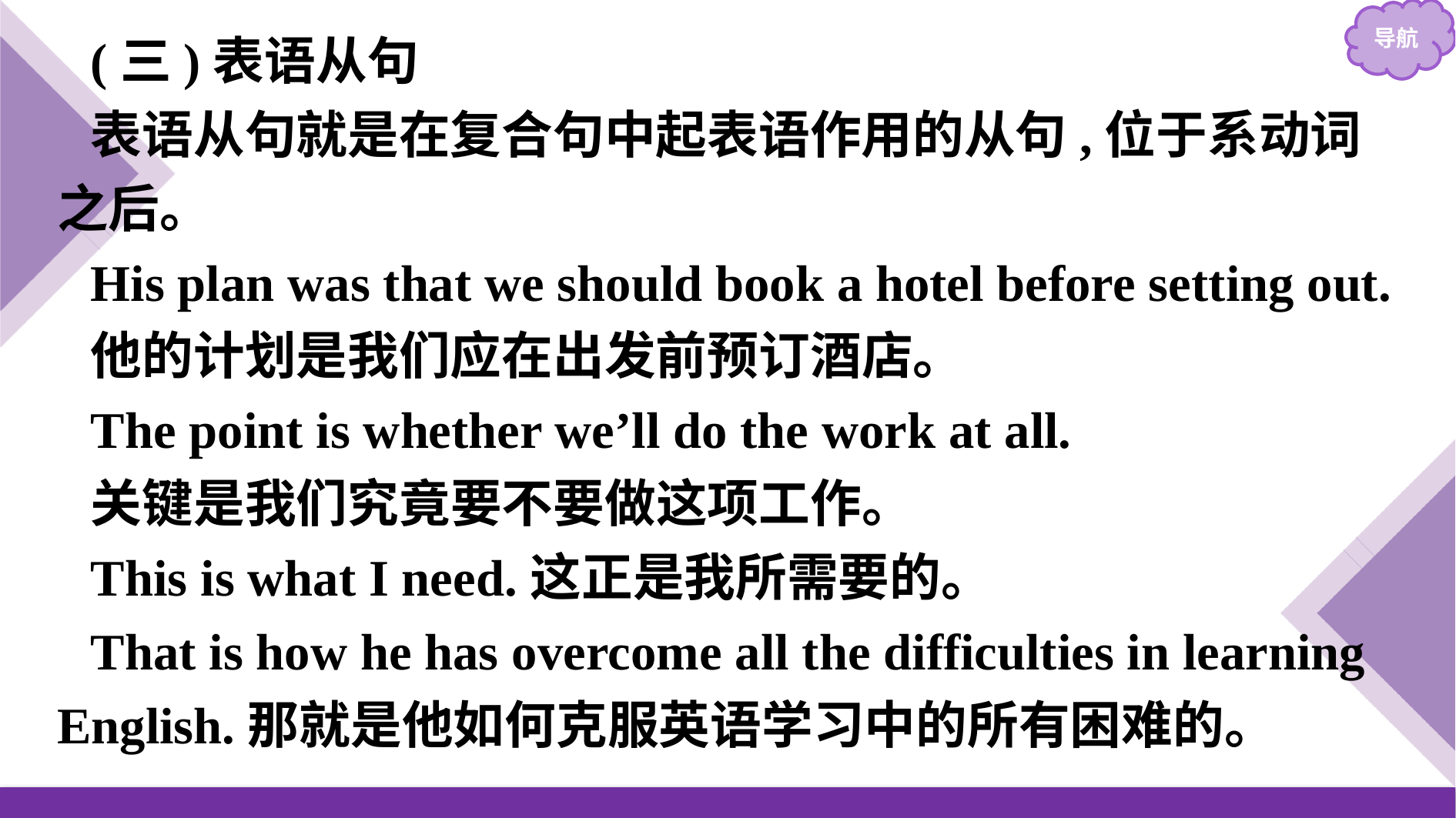

(三)表语从句
表语从句就是在复合句中起表语作用的从句,位于系动词之后。
His plan was that we should book a hotel before setting out.
他的计划是我们应在出发前预订酒店。
The point is whether we’ll do the work at all.
关键是我们究竟要不要做这项工作。
This is what I need.这正是我所需要的。
That is how he has overcome all the difficulties in learning English.那就是他如何克服英语学习中的所有困难的。